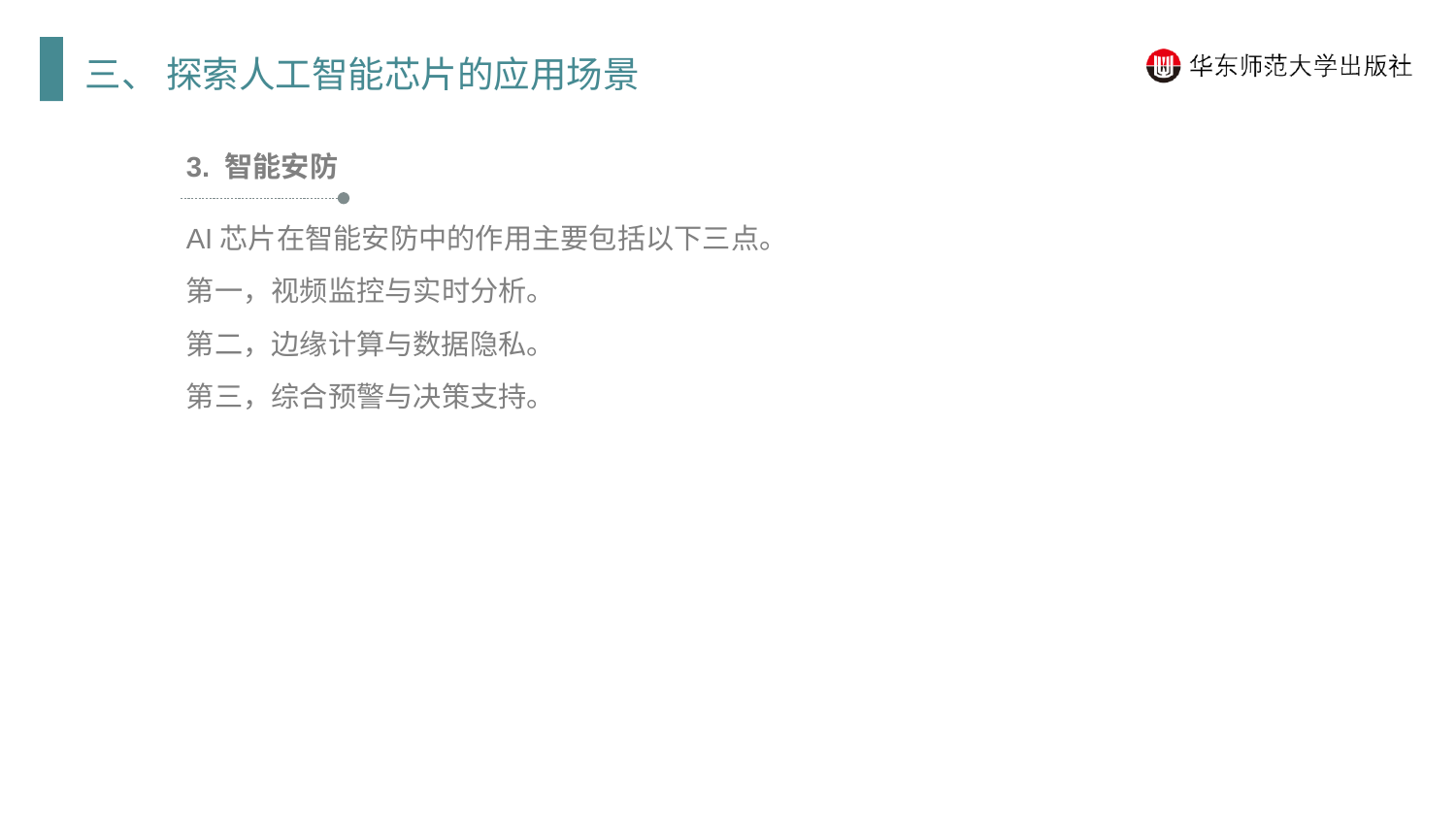

三、 探索人工智能芯片的应用场景
3. 智能安防
AI芯片在智能安防中的作用主要包括以下三点。
第一，视频监控与实时分析。
第二，边缘计算与数据隐私。
第三，综合预警与决策支持。